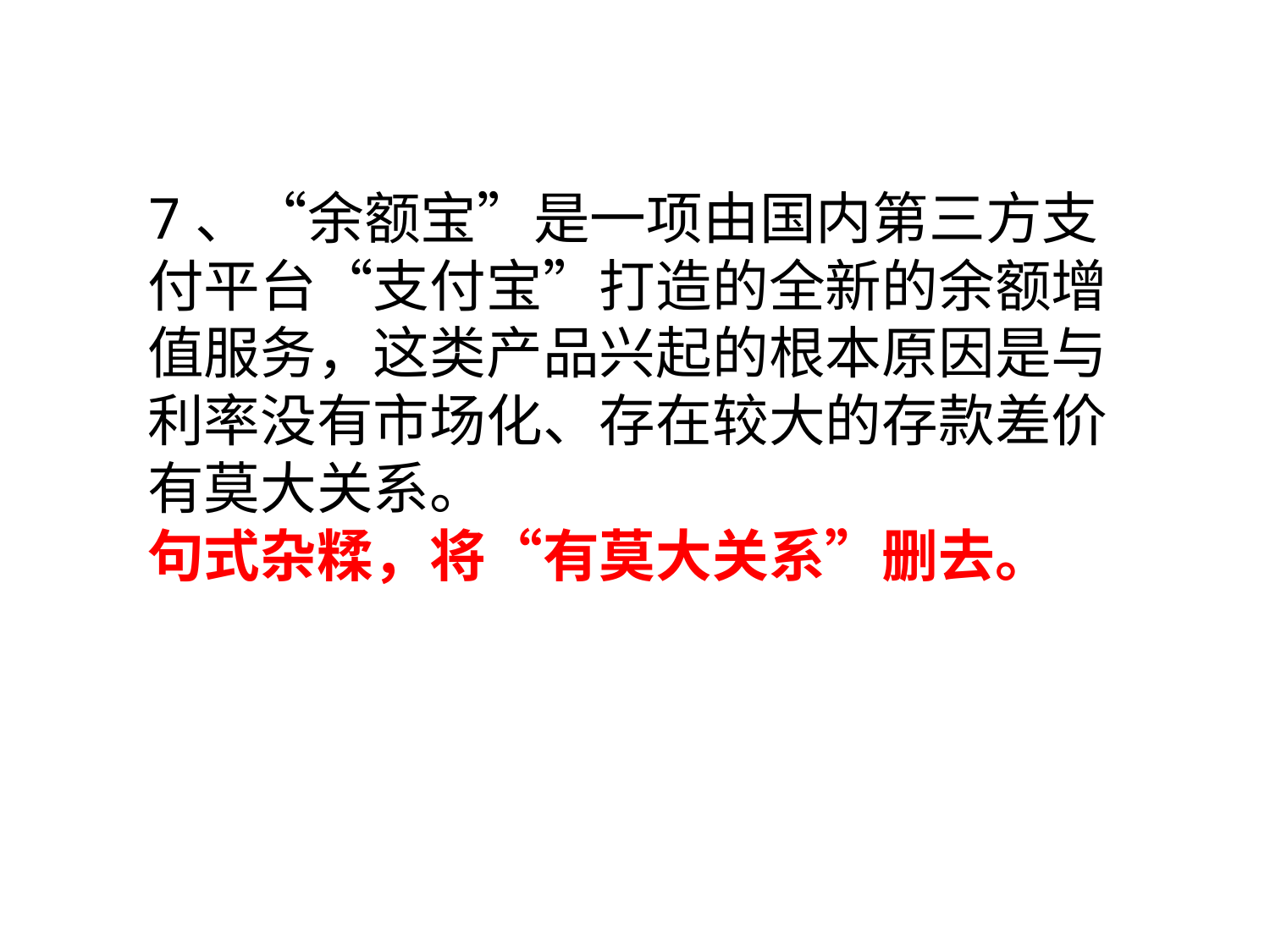

7、“余额宝”是一项由国内第三方支付平台“支付宝”打造的全新的余额增值服务，这类产品兴起的根本原因是与利率没有市场化、存在较大的存款差价有莫大关系。
句式杂糅，将“有莫大关系”删去。